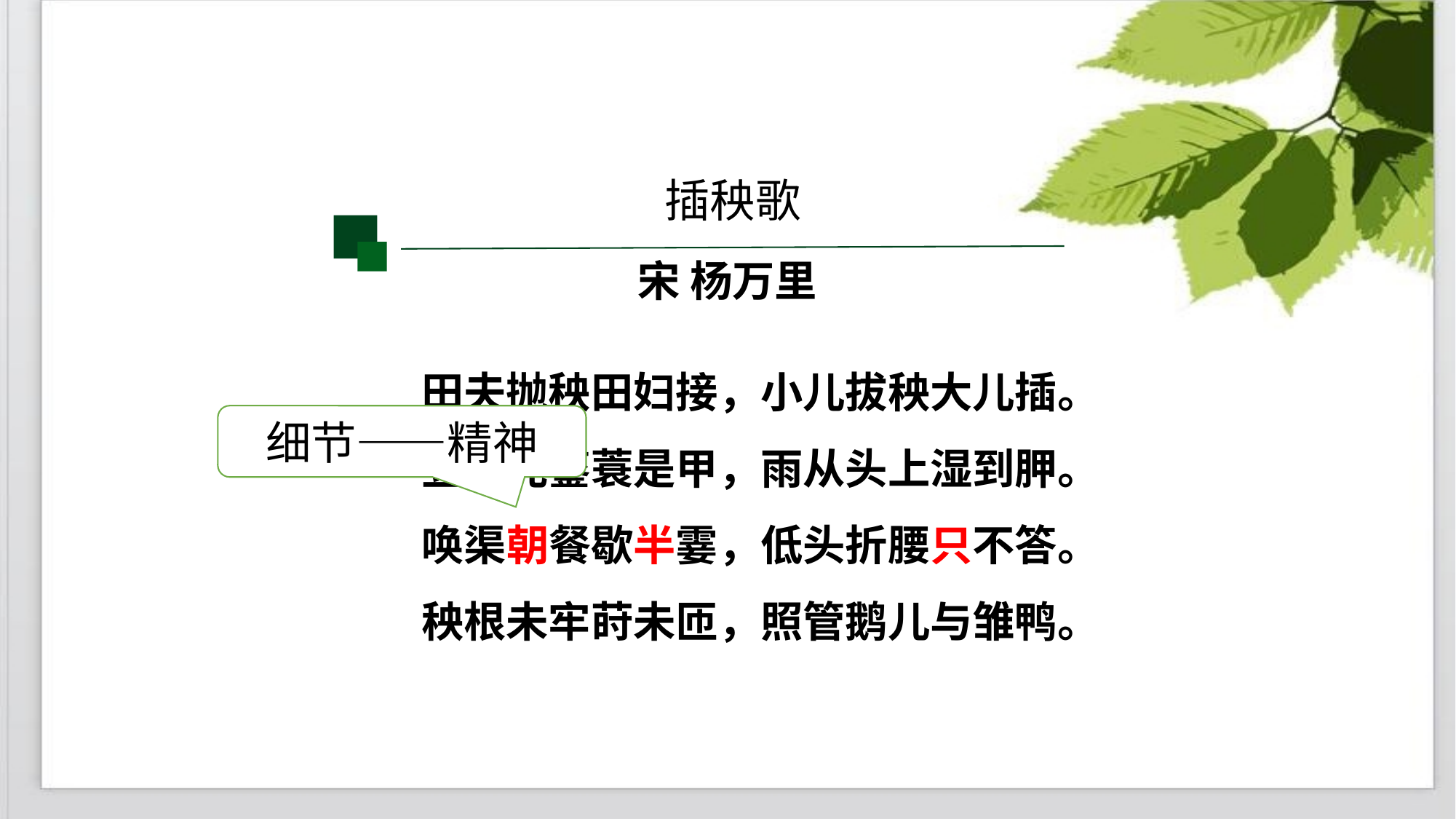

插秧歌

宋 杨万里
田夫抛秧田妇接，小儿拔秧大儿插。
笠是兜鍪蓑是甲，雨从头上湿到胛。
唤渠朝餐歇半霎，低头折腰只不答。
秧根未牢莳未匝，照管鹅儿与雏鸭。
细节——精神